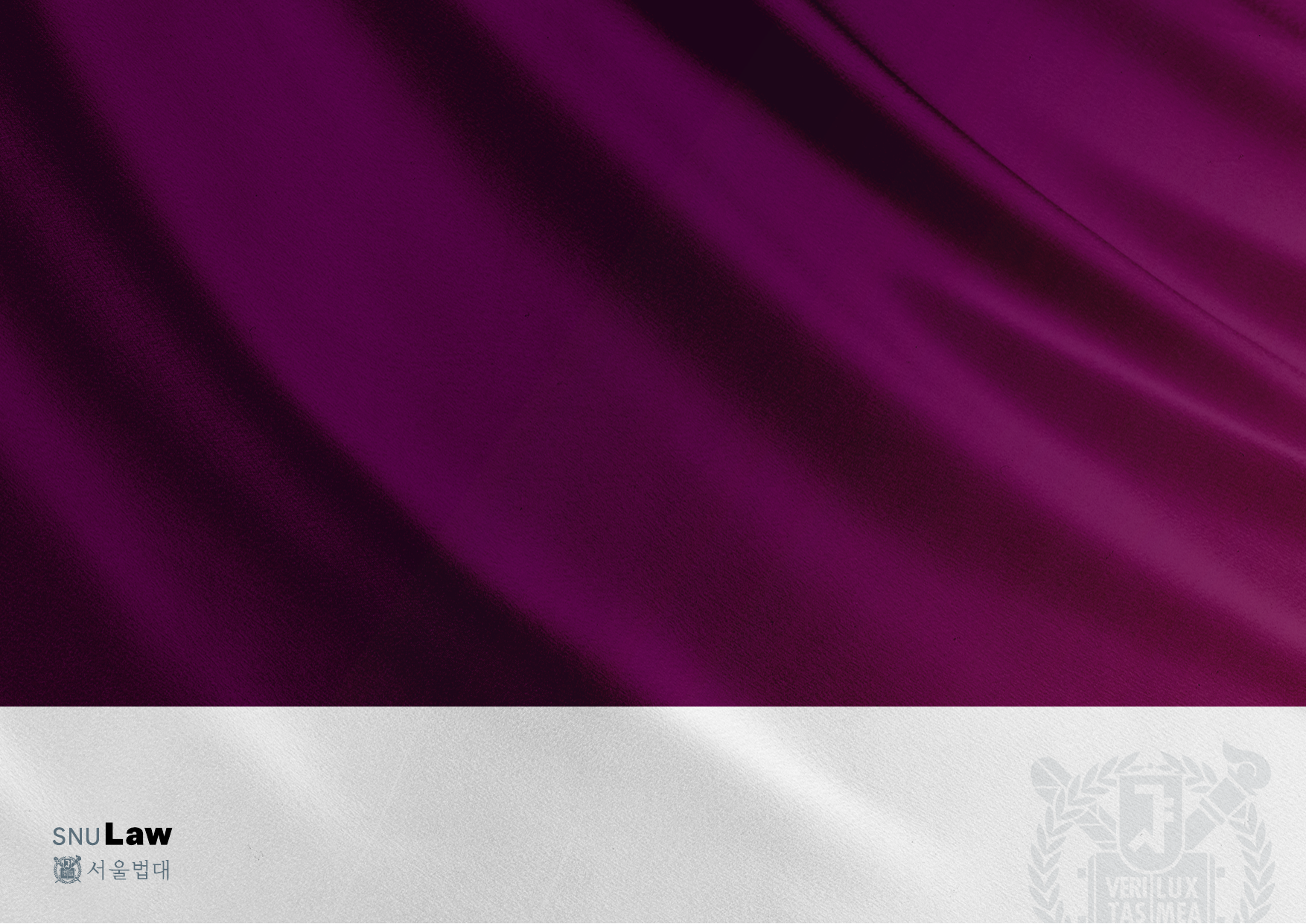

THANK YOU
감    사    합    니    다